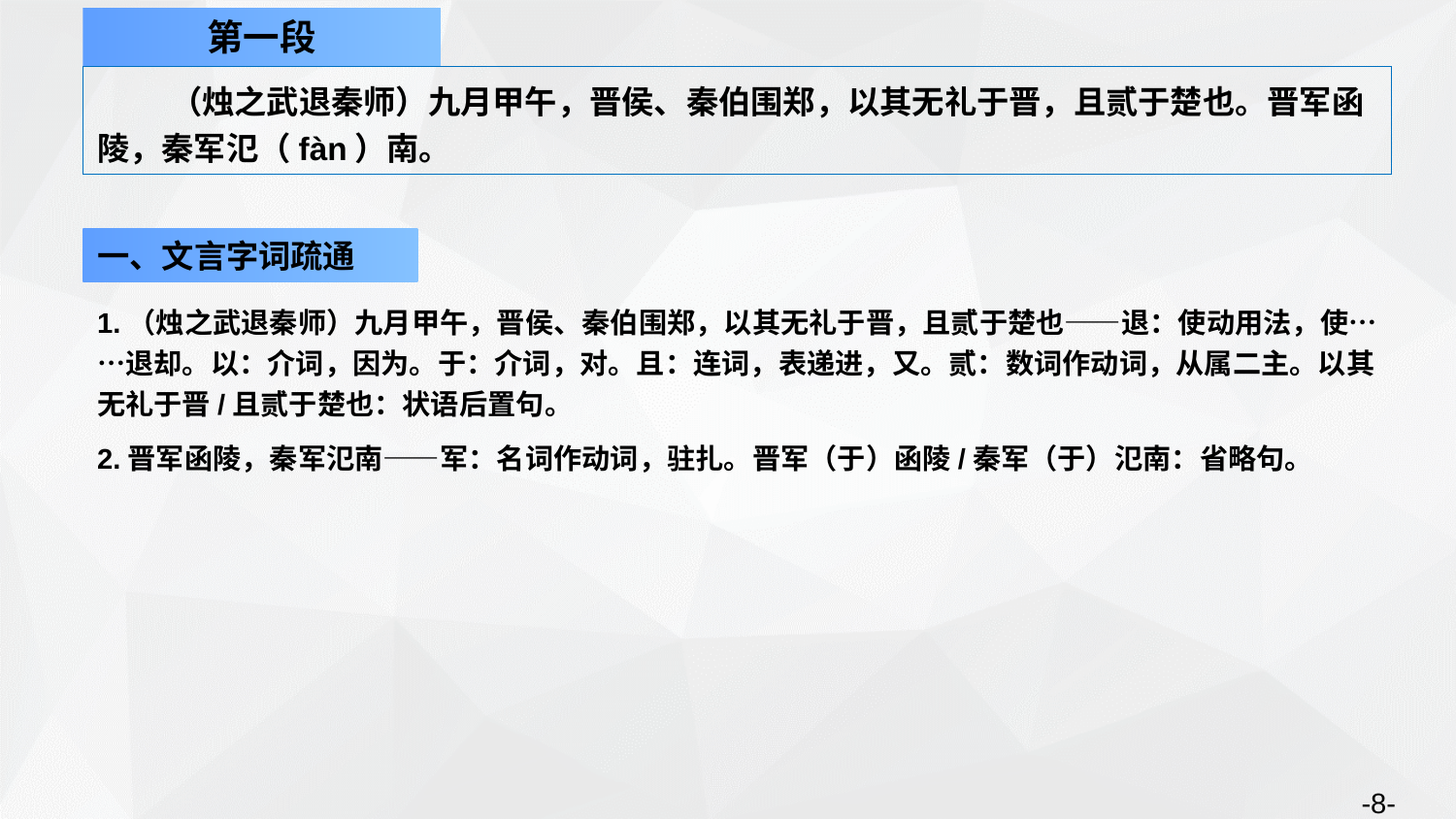

第一段
（烛之武退秦师）九月甲午，晋侯、秦伯围郑，以其无礼于晋，且贰于楚也。晋军函陵，秦军氾（fàn）南。
一、文言字词疏通
1.（烛之武退秦师）九月甲午，晋侯、秦伯围郑，以其无礼于晋，且贰于楚也——退：使动用法，使……退却。以：介词，因为。于：介词，对。且：连词，表递进，又。贰：数词作动词，从属二主。以其无礼于晋/且贰于楚也：状语后置句。
2.晋军函陵，秦军氾南——军：名词作动词，驻扎。晋军（于）函陵/秦军（于）氾南：省略句。
-8-